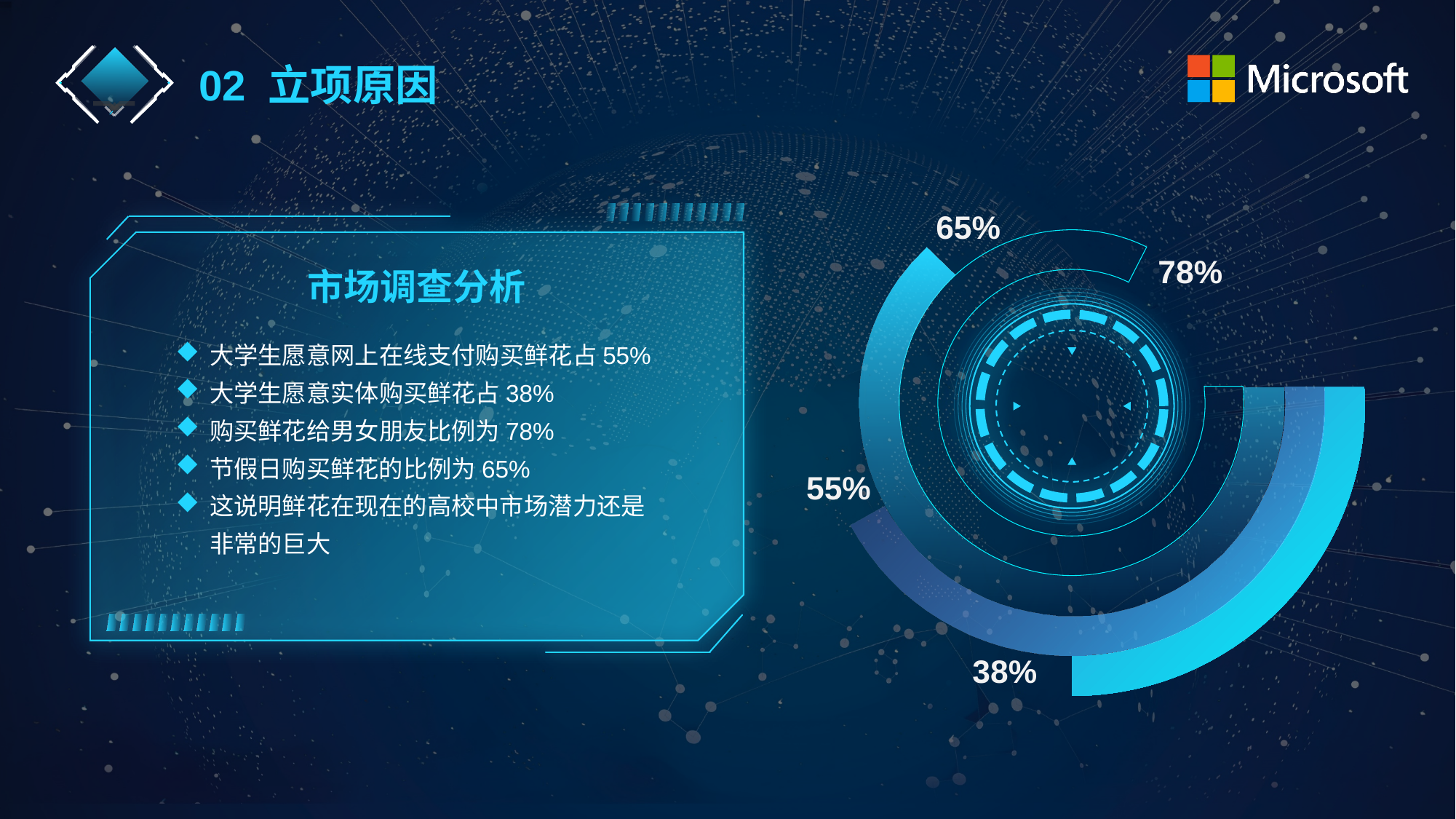

02 立项原因
65%

78%

55%
38%

市场调查分析
大学生愿意网上在线支付购买鲜花占55%
大学生愿意实体购买鲜花占38%
购买鲜花给男女朋友比例为78%
节假日购买鲜花的比例为65%
这说明鲜花在现在的高校中市场潜力还是非常的巨大